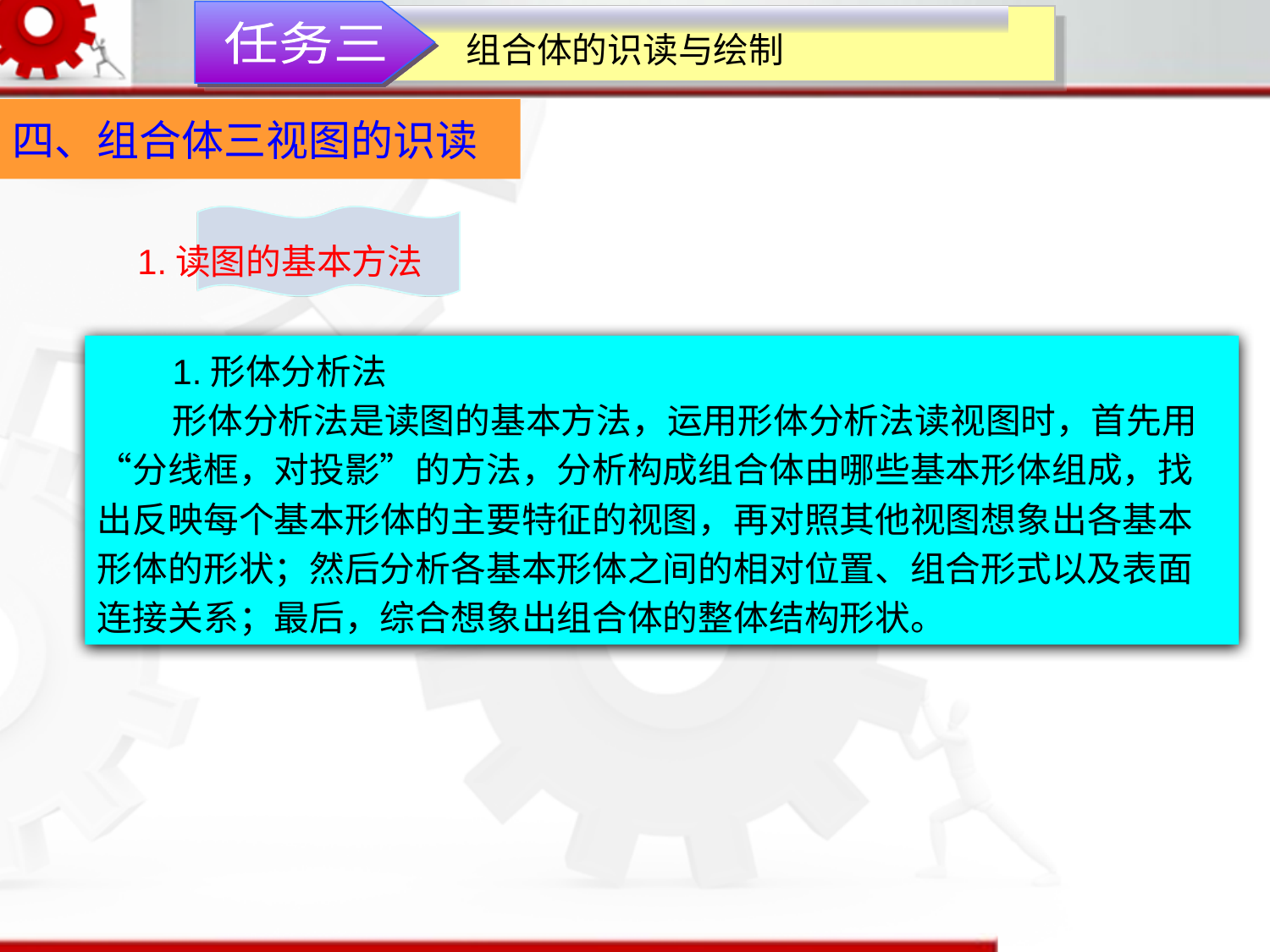

任务三
组合体的识读与绘制
四、组合体三视图的识读

1.读图的基本方法
1.形体分析法
形体分析法是读图的基本方法，运用形体分析法读视图时，首先用“分线框，对投影”的方法，分析构成组合体由哪些基本形体组成，找出反映每个基本形体的主要特征的视图，再对照其他视图想象出各基本形体的形状；然后分析各基本形体之间的相对位置、组合形式以及表面连接关系；最后，综合想象出组合体的整体结构形状。